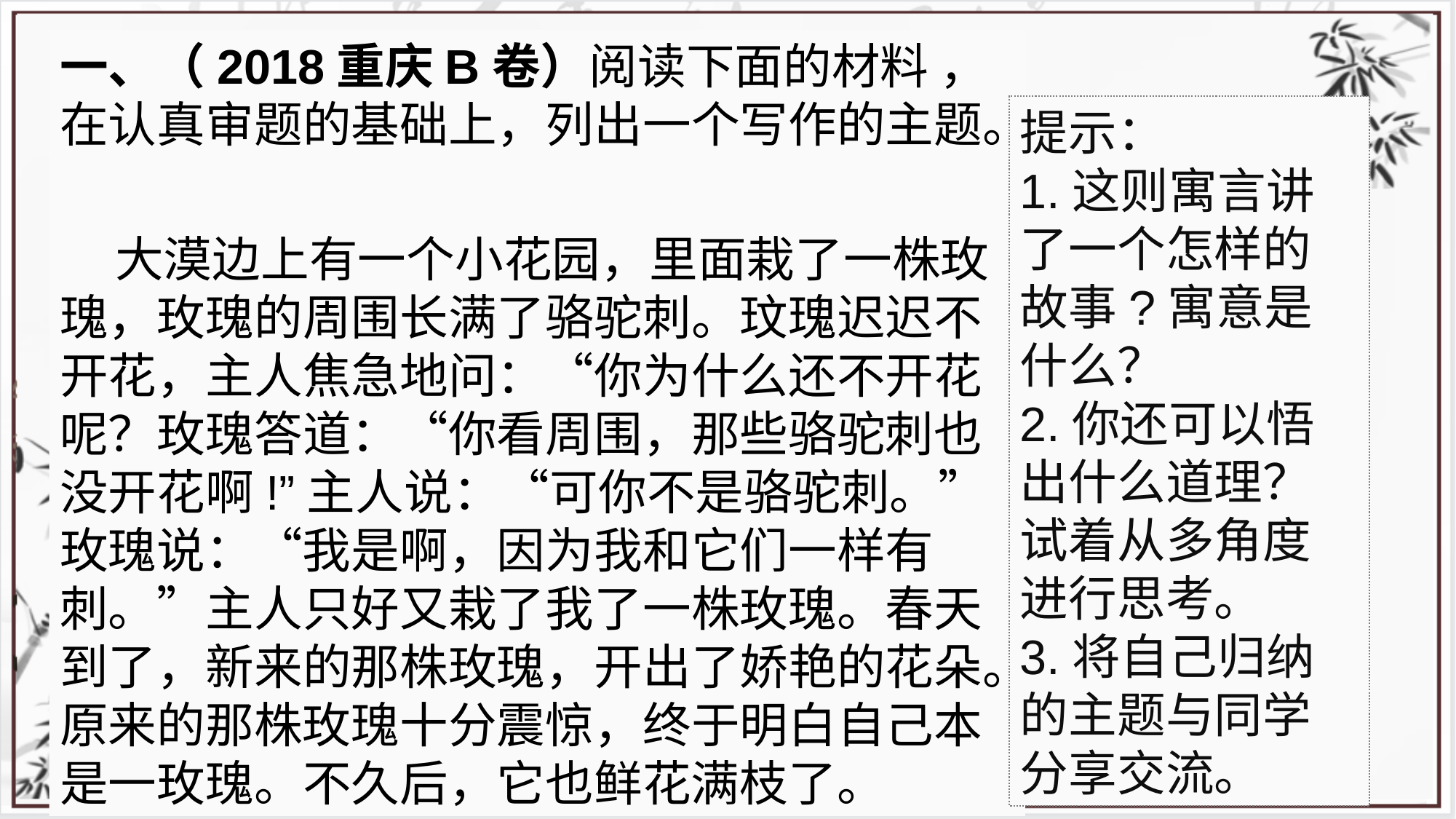

一、（2018重庆B卷）阅读下面的材料 ，在认真审题的基础上，列出一个写作的主题。
    大漠边上有一个小花园，里面栽了一株玫瑰，玫瑰的周围长满了骆驼刺。玟瑰迟迟不开花，主人焦急地问：“你为什么还不开花呢？玫瑰答道：“你看周围，那些骆驼刺也没开花啊!”主人说：“可你不是骆驼刺。”玫瑰说：“我是啊，因为我和它们一样有刺。”主人只好又栽了我了一株玫瑰。春天到了，新来的那株玫瑰，开出了娇艳的花朵。原来的那株玫瑰十分震惊，终于明白自己本是一玫瑰。不久后，它也鲜花满枝了。
提示：
1.这则寓言讲了一个怎样的故事?寓意是什么？
2.你还可以悟出什么道理？试着从多角度进行思考。
3.将自己归纳的主题与同学分享交流。